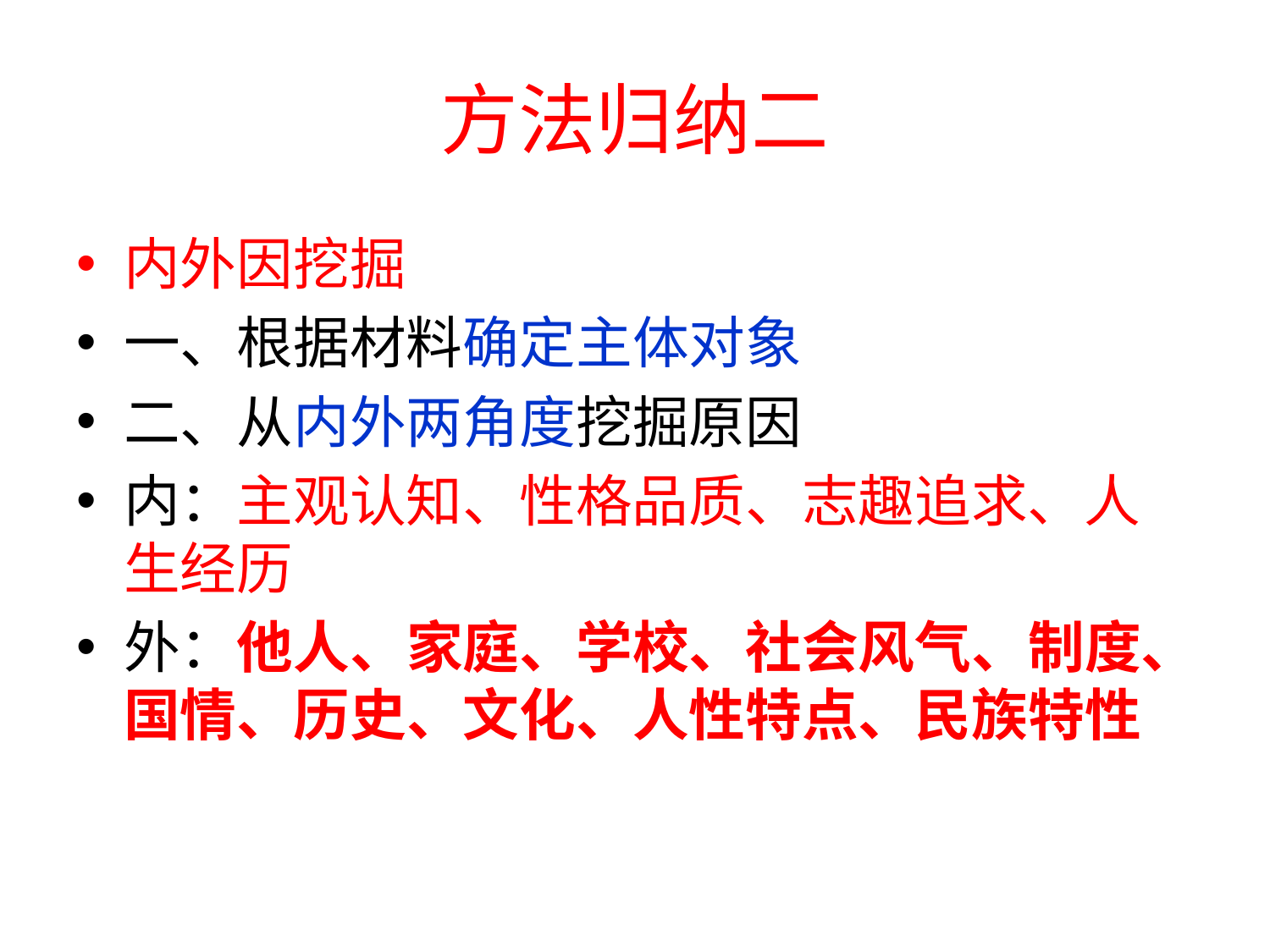

# 方法归纳二
内外因挖掘
一、根据材料确定主体对象
二、从内外两角度挖掘原因
内：主观认知、性格品质、志趣追求、人生经历
外：他人、家庭、学校、社会风气、制度、国情、历史、文化、人性特点、民族特性